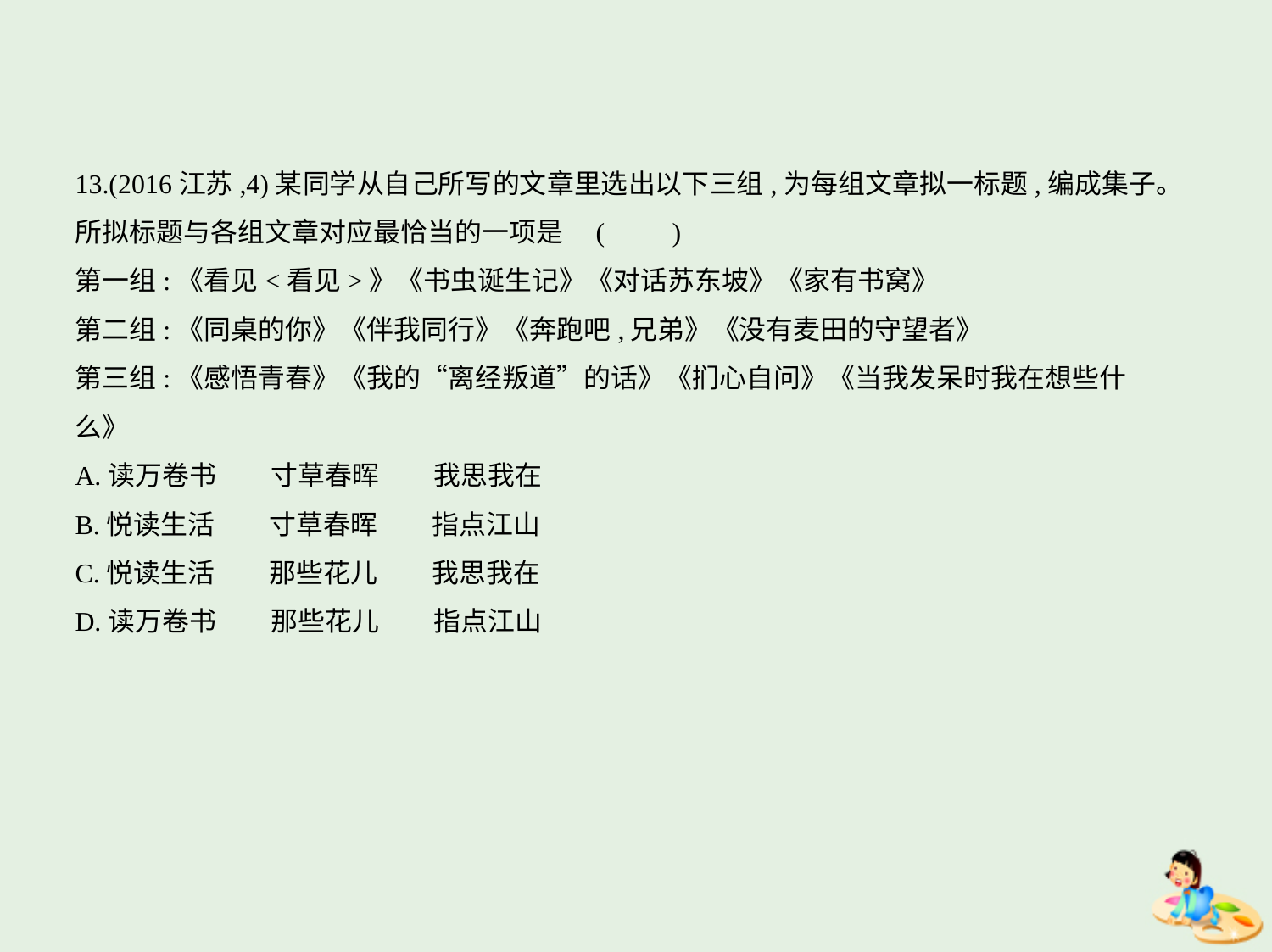

13.(2016江苏,4)某同学从自己所写的文章里选出以下三组,为每组文章拟一标题,编成集子。
所拟标题与各组文章对应最恰当的一项是 (　　)
第一组:《看见<看见>》《书虫诞生记》《对话苏东坡》《家有书窝》
第二组:《同桌的你》《伴我同行》《奔跑吧,兄弟》《没有麦田的守望者》
第三组:《感悟青春》《我的“离经叛道”的话》《扪心自问》《当我发呆时我在想些什
么》
A.读万卷书　　寸草春晖　　我思我在
B.悦读生活　　寸草春晖　　指点江山
C.悦读生活　　那些花儿　　我思我在
D.读万卷书　　那些花儿　　指点江山